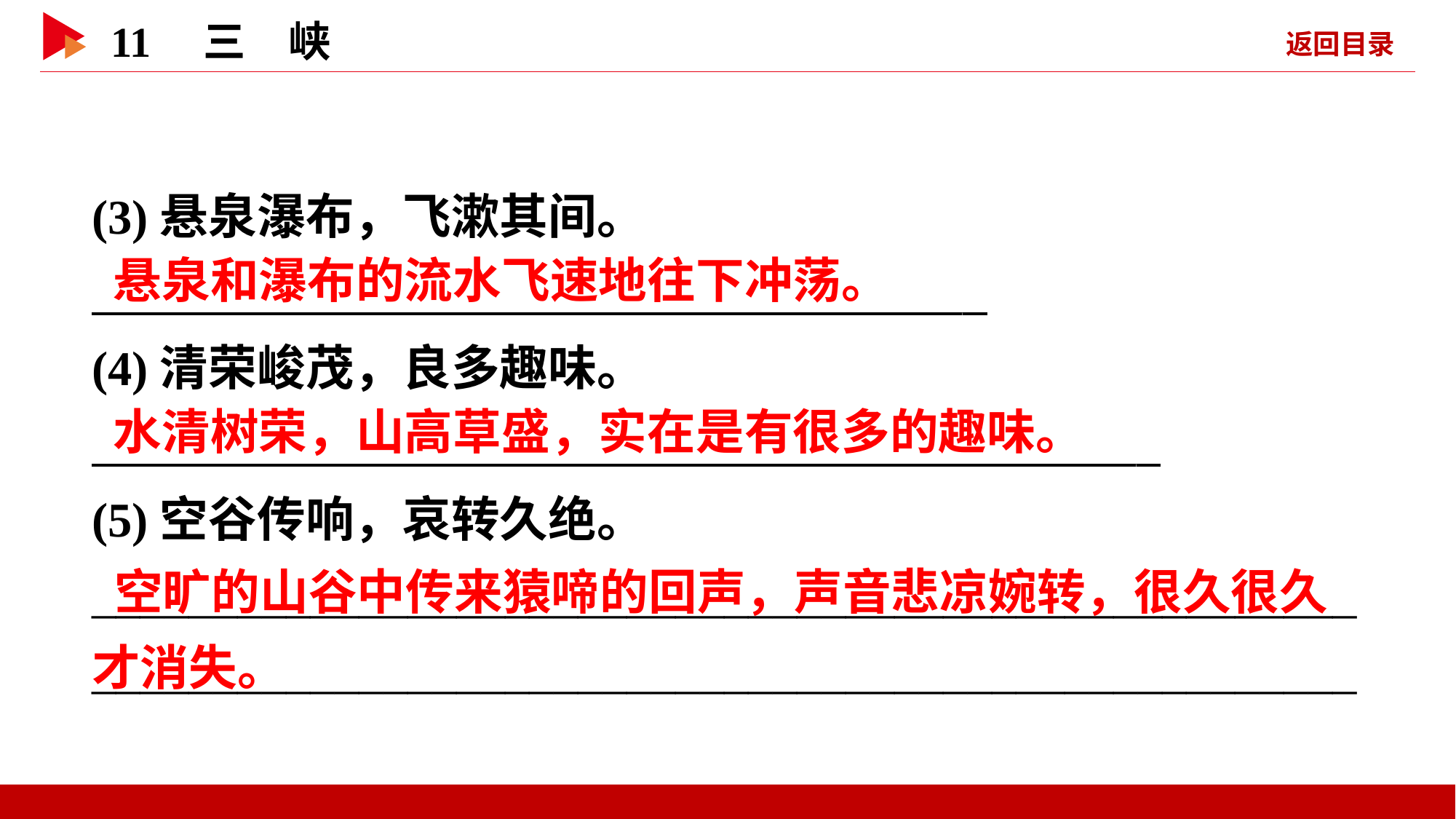

(3)悬泉瀑布，飞漱其间。
                                                                 _
(4)清荣峻茂，良多趣味。
                                                                              _
(5)空谷传响，哀转久绝。
________________________________________________________________________________________________________
 悬泉和瀑布的流水飞速地往下冲荡。
 水清树荣，山高草盛，实在是有很多的趣味。
 空旷的山谷中传来猿啼的回声，声音悲凉婉转，很久很久才消失。